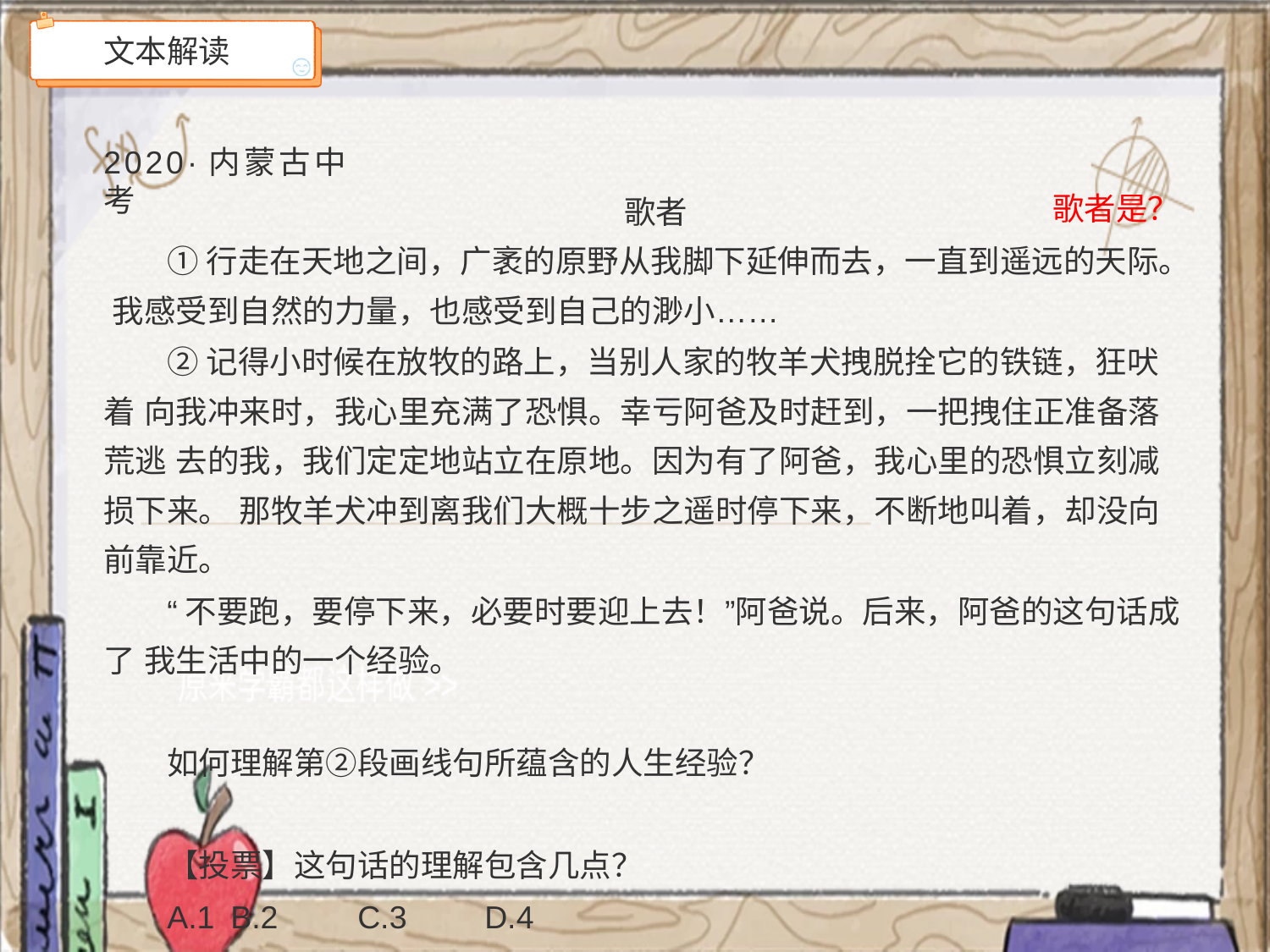

# 文本解读
2020·内蒙古中考
歌者是？
歌者
①行走在天地之间，广袤的原野从我脚下延伸而去，一直到遥远的天际。 我感受到自然的力量，也感受到自己的渺小……
②记得小时候在放牧的路上，当别人家的牧羊犬拽脱拴它的铁链，狂吠着 向我冲来时，我心里充满了恐惧。幸亏阿爸及时赶到，一把拽住正准备落荒逃 去的我，我们定定地站立在原地。因为有了阿爸，我心里的恐惧立刻减损下来。 那牧羊犬冲到离我们大概十步之遥时停下来，不断地叫着，却没向前靠近。
“不要跑，要停下来，必要时要迎上去！”阿爸说。后来，阿爸的这句话成了 我生活中的一个经验。

如何理解第②段画线句所蕴含的人生经验？

【投票】这句话的理解包含几点？
A.1	B.2	C.3	D.4